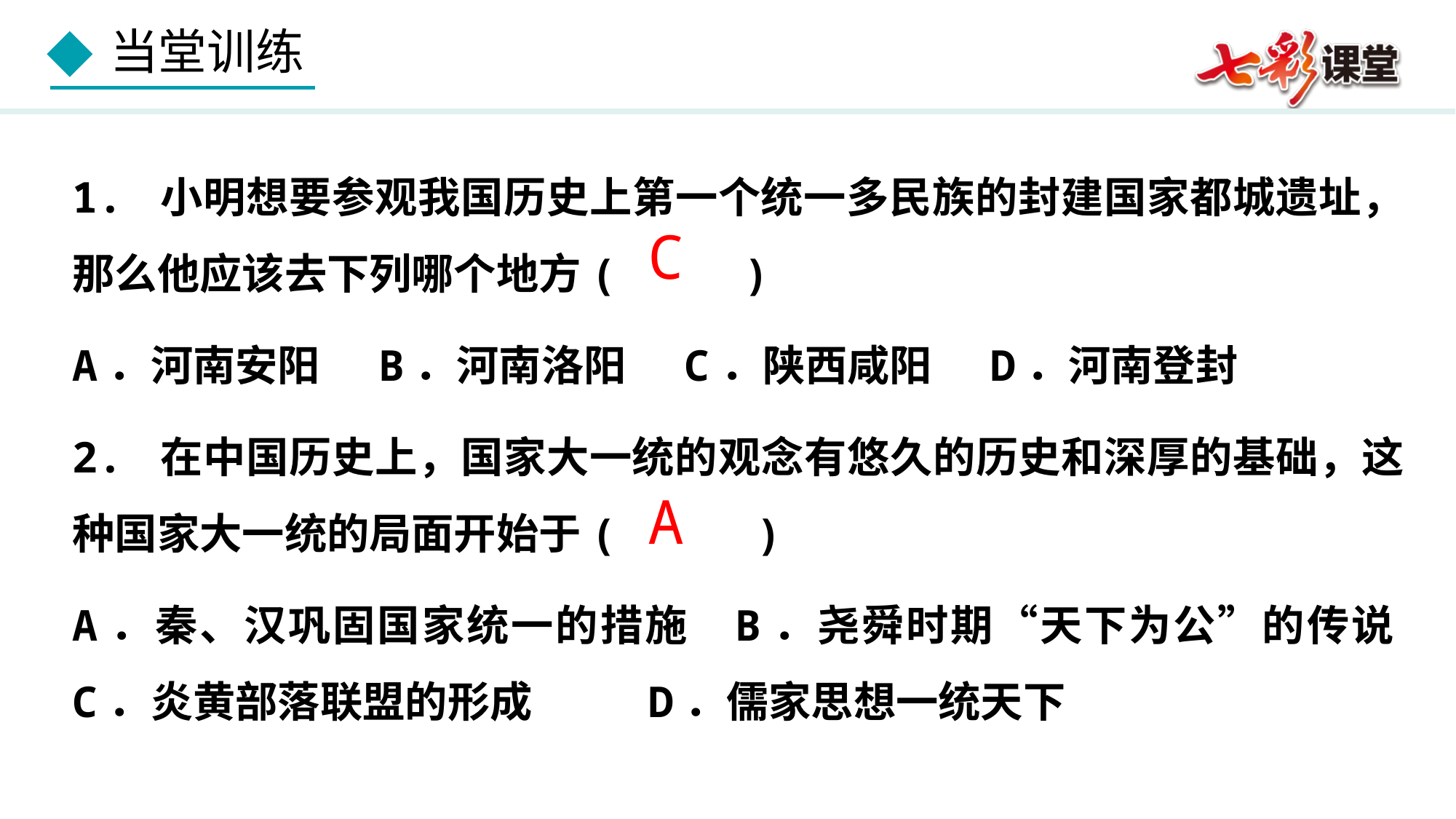

1. 小明想要参观我国历史上第一个统一多民族的封建国家都城遗址，那么他应该去下列哪个地方(     )
A．河南安阳     B．河南洛阳     C．陕西咸阳     D．河南登封
2. 在中国历史上，国家大一统的观念有悠久的历史和深厚的基础，这种国家大一统的局面开始于(   　)
A．秦、汉巩固国家统一的措施   B．尧舜时期“天下为公”的传说C．炎黄部落联盟的形成           D．儒家思想一统天下
C
A